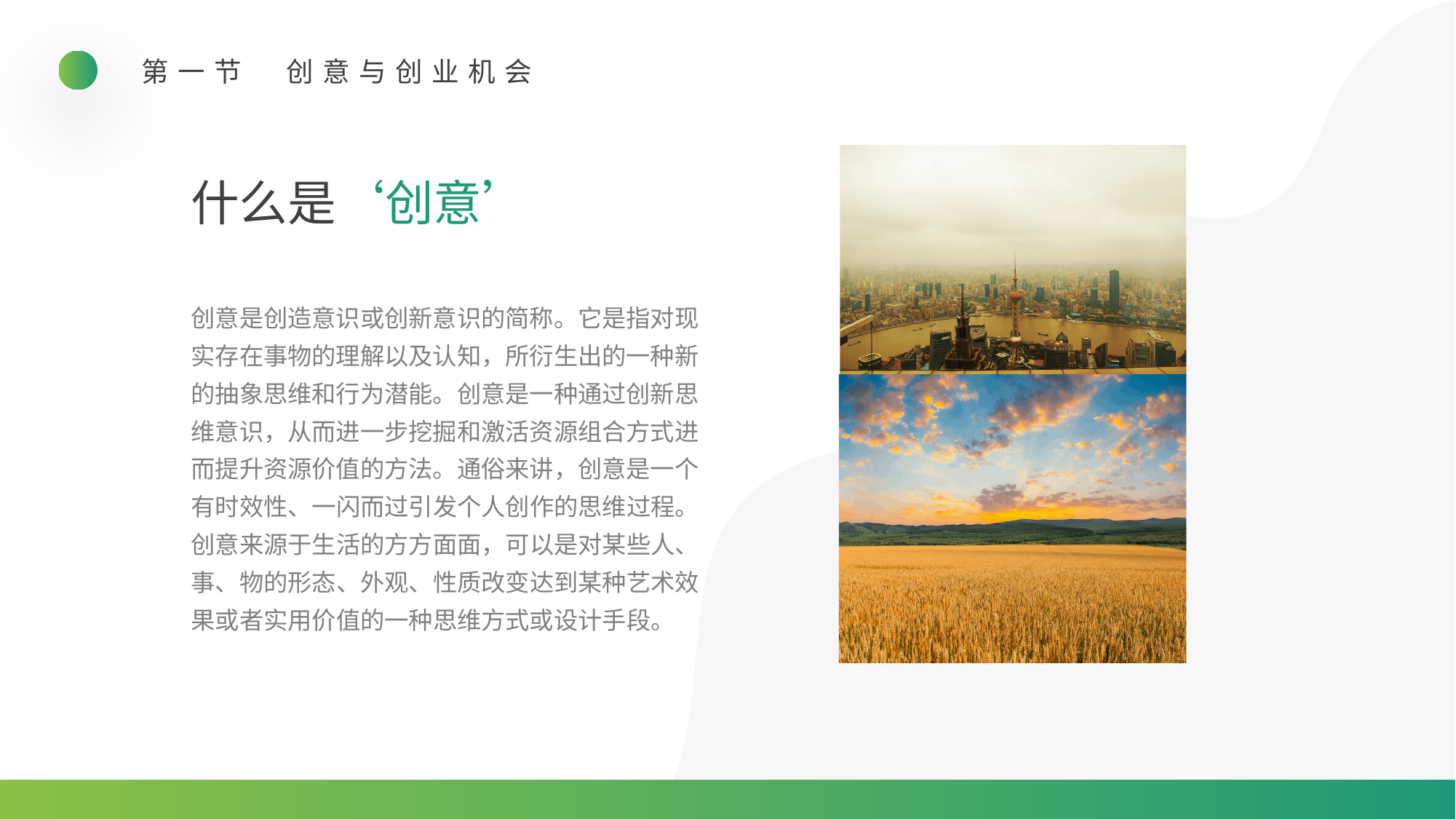

第一节　创意与创业机会

什么是‘创意’
创意是创造意识或创新意识的简称。它是指对现实存在事物的理解以及认知，所衍生出的一种新的抽象思维和行为潜能。创意是一种通过创新思维意识，从而进一步挖掘和激活资源组合方式进而提升资源价值的方法。通俗来讲，创意是一个有时效性、一闪而过引发个人创作的思维过程。创意来源于生活的方方面面，可以是对某些人、事、物的形态、外观、性质改变达到某种艺术效果或者实用价值的一种思维方式或设计手段。